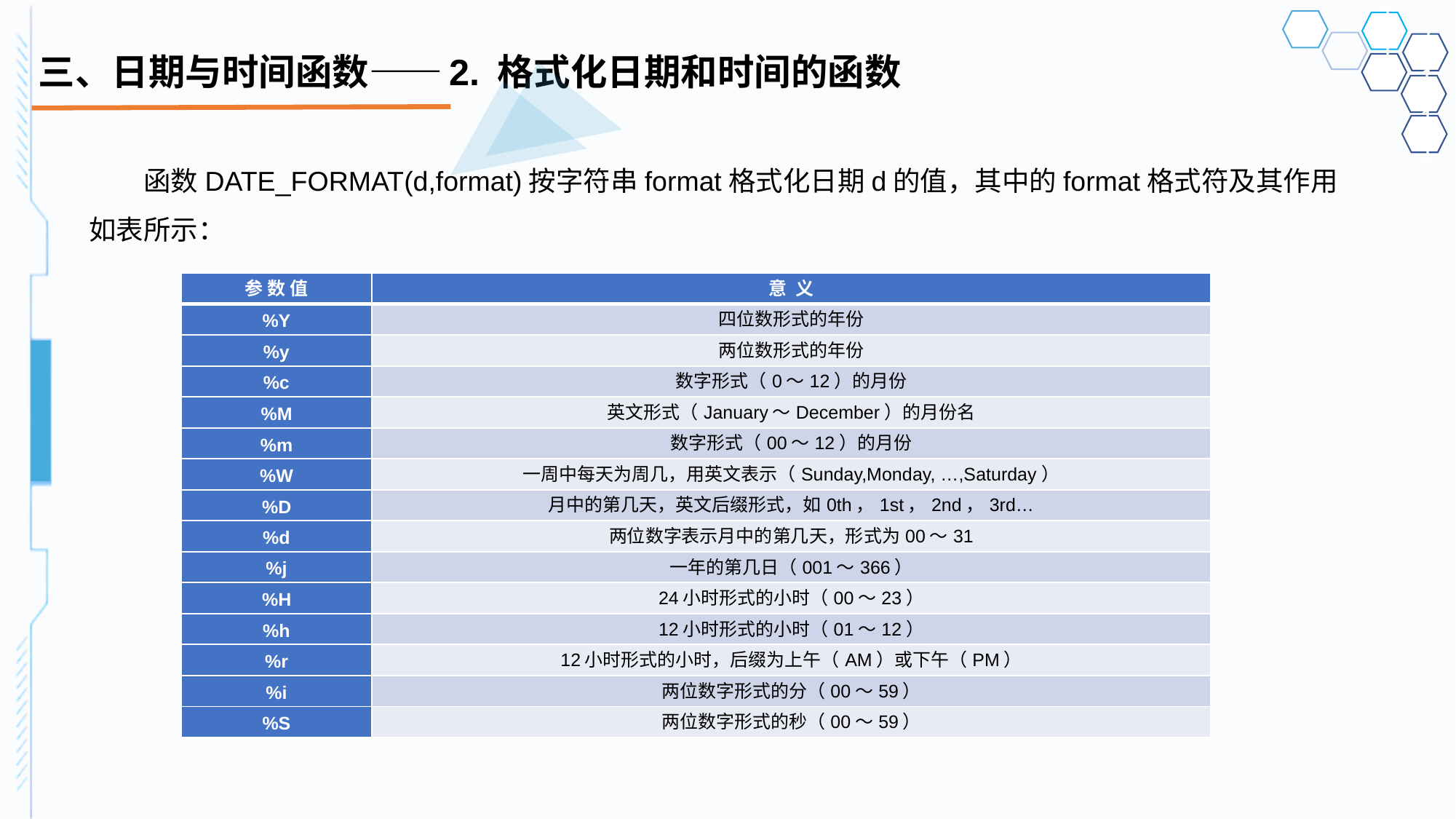

# 三、日期与时间函数——2. 格式化日期和时间的函数

函数DATE_FORMAT(d,format)按字符串format格式化日期d的值，其中的format格式符及其作用如表所示：
| 参 数 值 | 意 义 |
| --- | --- |
| %Y | 四位数形式的年份 |
| %y | 两位数形式的年份 |
| %c | 数字形式（0～12）的月份 |
| %M | 英文形式（January～December）的月份名 |
| %m | 数字形式（00～12）的月份 |
| %W | 一周中每天为周几，用英文表示（Sunday,Monday, …,Saturday） |
| %D | 月中的第几天，英文后缀形式，如0th，1st，2nd，3rd… |
| %d | 两位数字表示月中的第几天，形式为00～31 |
| %j | 一年的第几日（001～366） |
| %H | 24小时形式的小时（00～23） |
| %h | 12小时形式的小时（01～12） |
| %r | 12小时形式的小时，后缀为上午（AM）或下午（PM） |
| %i | 两位数字形式的分（00～59） |
| %S | 两位数字形式的秒（00～59） |